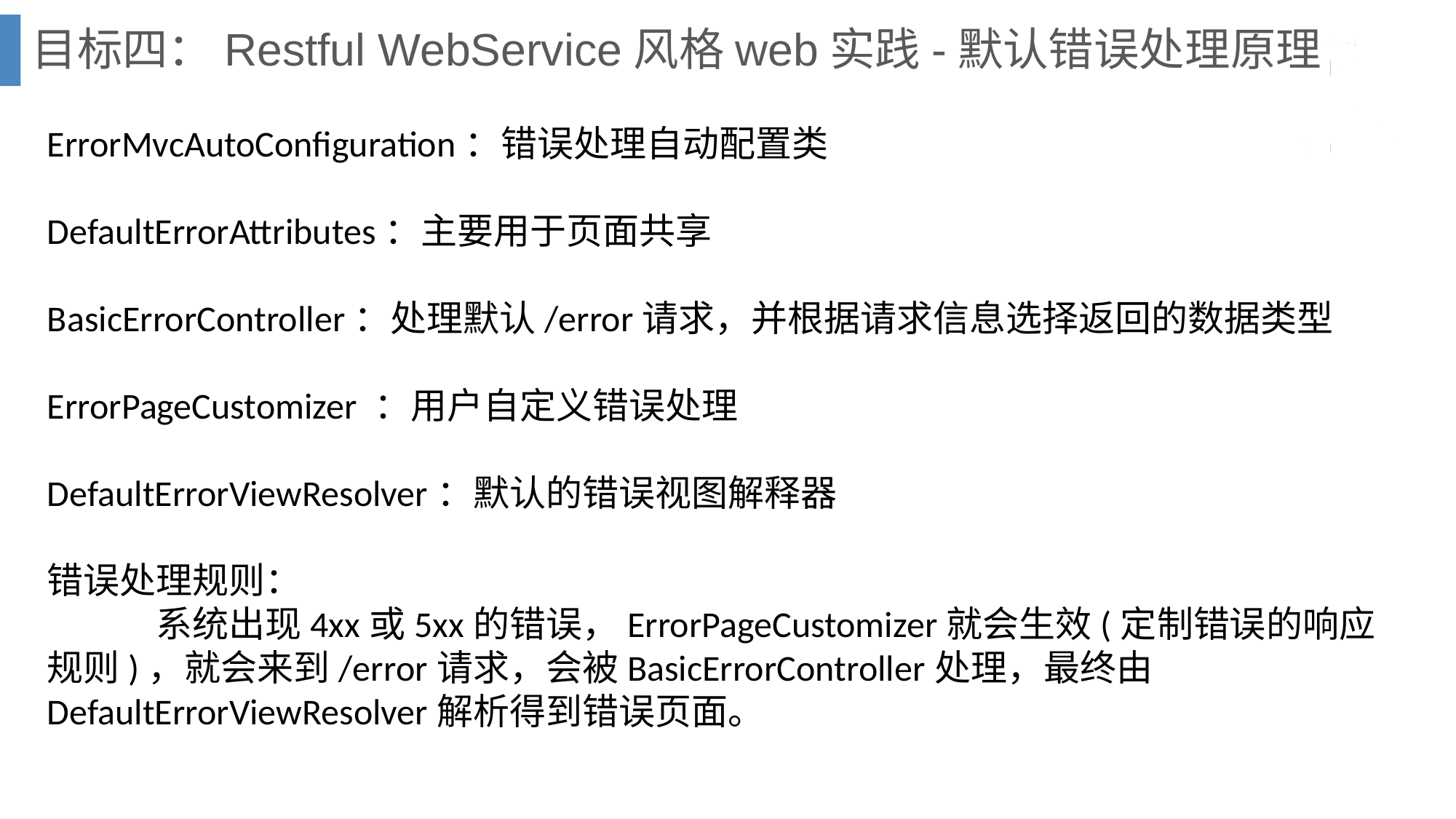

目标四：Restful WebService风格web实践-默认错误处理原理
ErrorMvcAutoConfiguration：错误处理自动配置类

DefaultErrorAttributes：主要用于页面共享

BasicErrorController：处理默认/error请求，并根据请求信息选择返回的数据类型

ErrorPageCustomizer ：用户自定义错误处理

DefaultErrorViewResolver：默认的错误视图解释器

错误处理规则：
	系统出现4xx或5xx的错误，ErrorPageCustomizer就会生效(定制错误的响应规则)，就会来到/error请求，会被BasicErrorController处理，最终由DefaultErrorViewResolver解析得到错误页面。